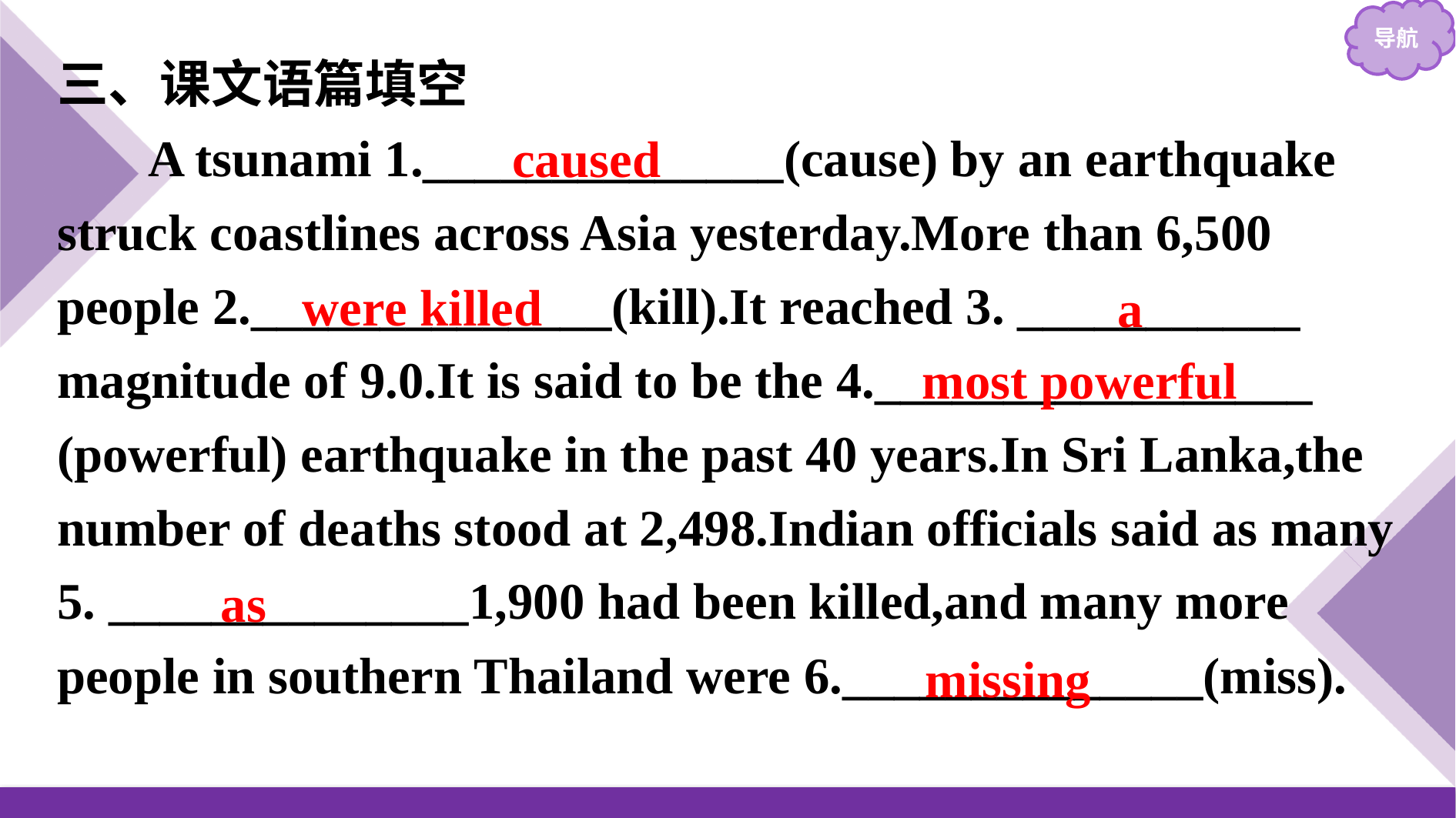

三、课文语篇填空
A tsunami 1.______________(cause) by an earthquake struck coastlines across Asia yesterday.More than 6,500 people 2.______________(kill).It reached 3. ___________ magnitude of 9.0.It is said to be the 4._________________ (powerful) earthquake in the past 40 years.In Sri Lanka,the number of deaths stood at 2,498.Indian officials said as many 5. ______________1,900 had been killed,and many more people in southern Thailand were 6.______________(miss).
caused
were killed
a
most powerful
as
missing